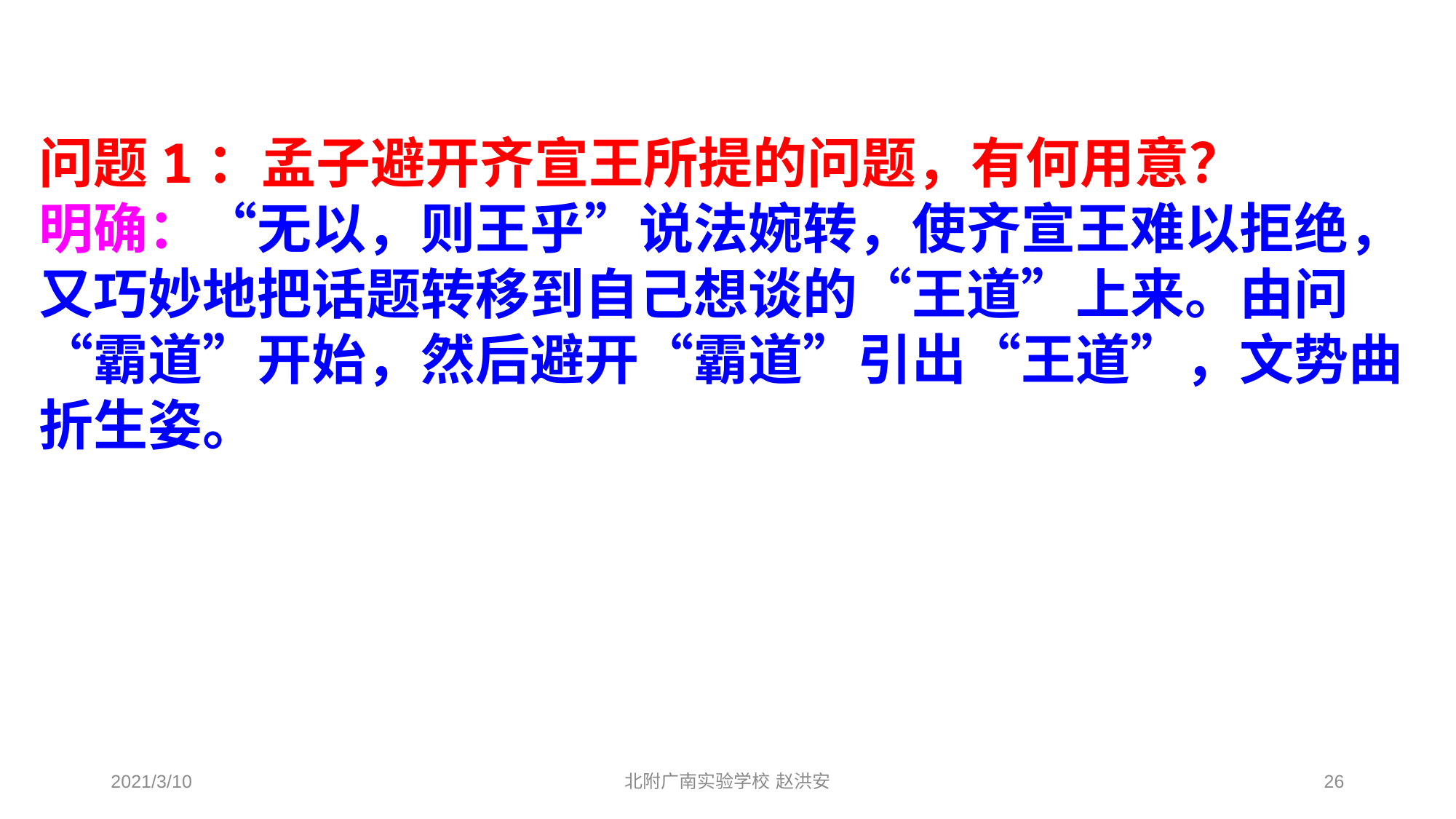

问题1：孟子避开齐宣王所提的问题，有何用意？
明确：“无以，则王乎”说法婉转，使齐宣王难以拒绝，又巧妙地把话题转移到自己想谈的“王道”上来。由问“霸道”开始，然后避开“霸道”引出“王道”，文势曲折生姿。
2021/3/10
北附广南实验学校 赵洪安
26